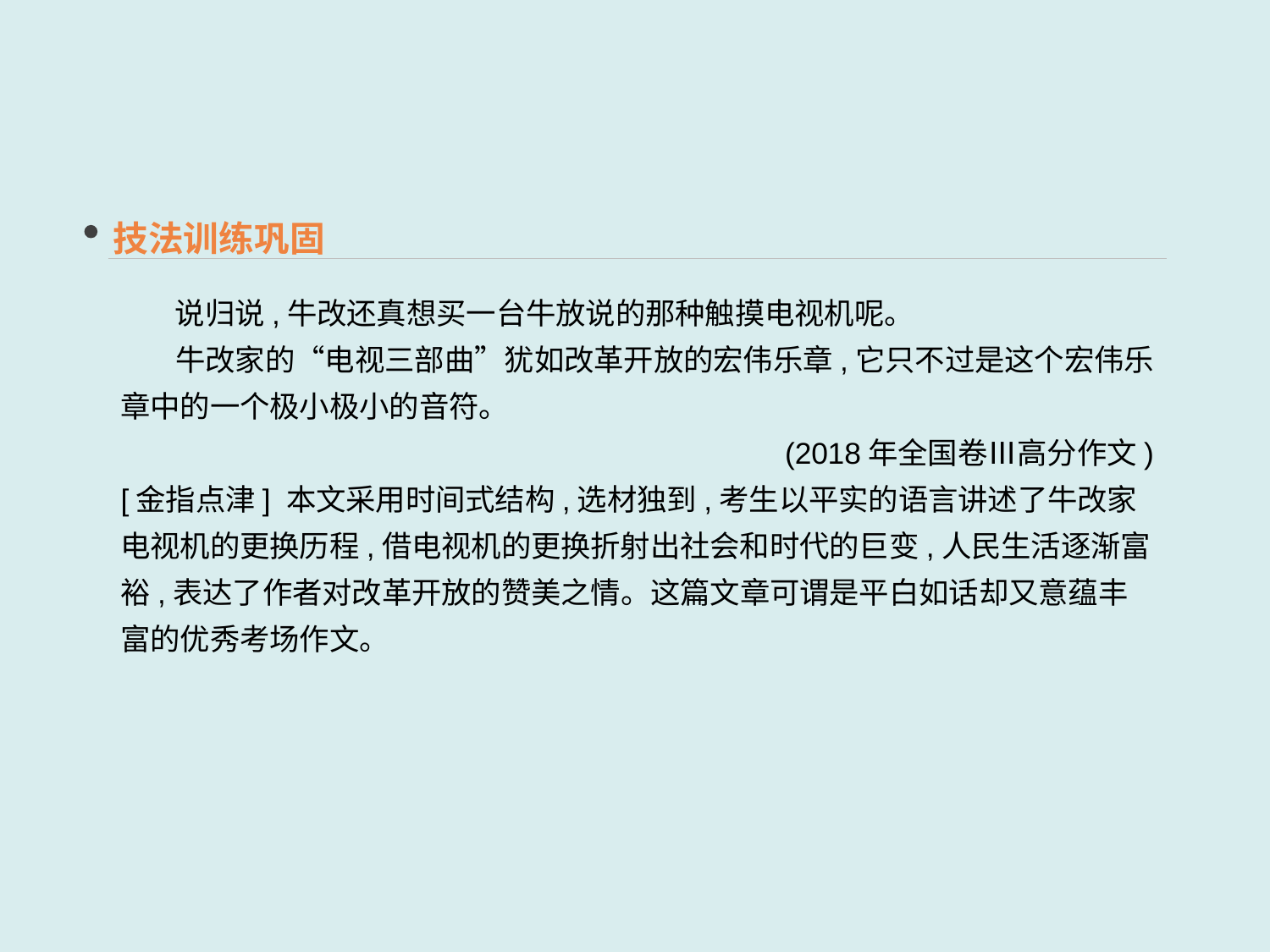

技法训练巩固

       说归说,牛改还真想买一台牛放说的那种触摸电视机呢。
       牛改家的“电视三部曲”犹如改革开放的宏伟乐章,它只不过是这个宏伟乐章中的一个极小极小的音符。
(2018年全国卷Ⅲ高分作文)
[金指点津] 本文采用时间式结构,选材独到,考生以平实的语言讲述了牛改家电视机的更换历程,借电视机的更换折射出社会和时代的巨变,人民生活逐渐富裕,表达了作者对改革开放的赞美之情。这篇文章可谓是平白如话却又意蕴丰富的优秀考场作文。